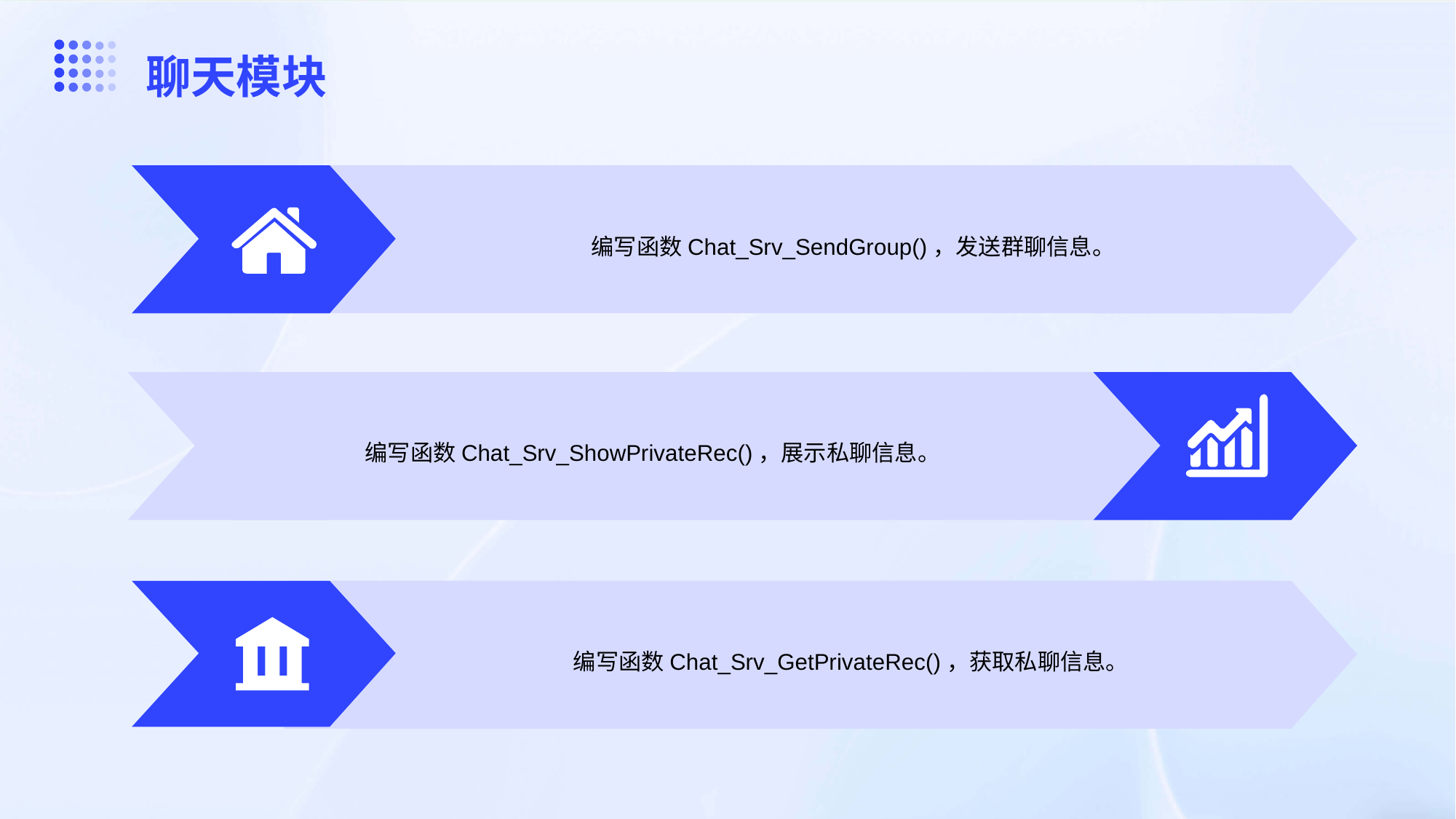

聊天模块

编写函数Chat_Srv_SendGroup()，发送群聊信息。

编写函数Chat_Srv_ShowPrivateRec()，展示私聊信息。

编写函数Chat_Srv_GetPrivateRec()，获取私聊信息。